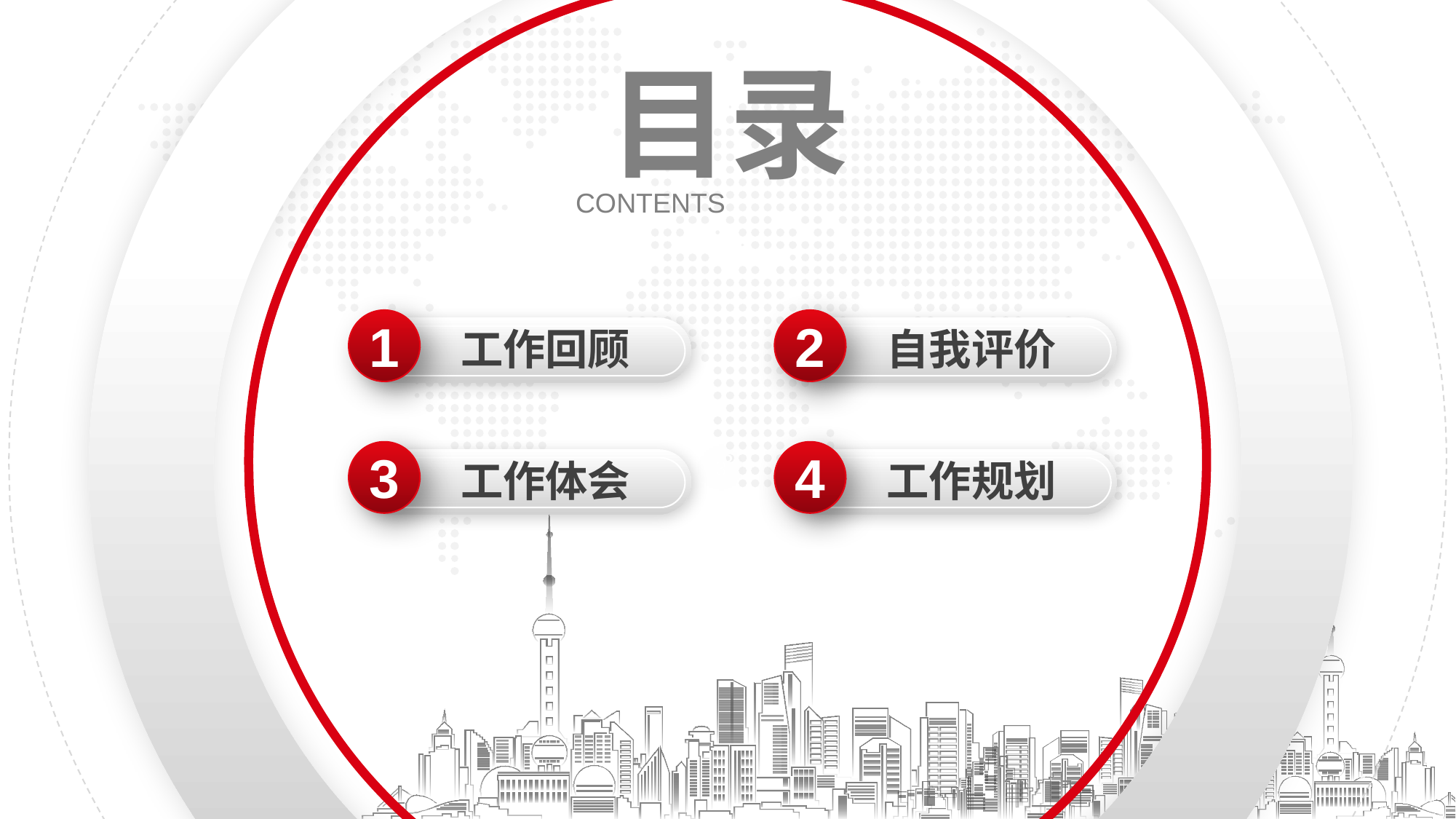

51PPT模板网   www.5-1-pptmoban.com
3
3
3

目录
CONTENTS

1

工作回顾

2

自我评价

3

工作体会

4

工作规划